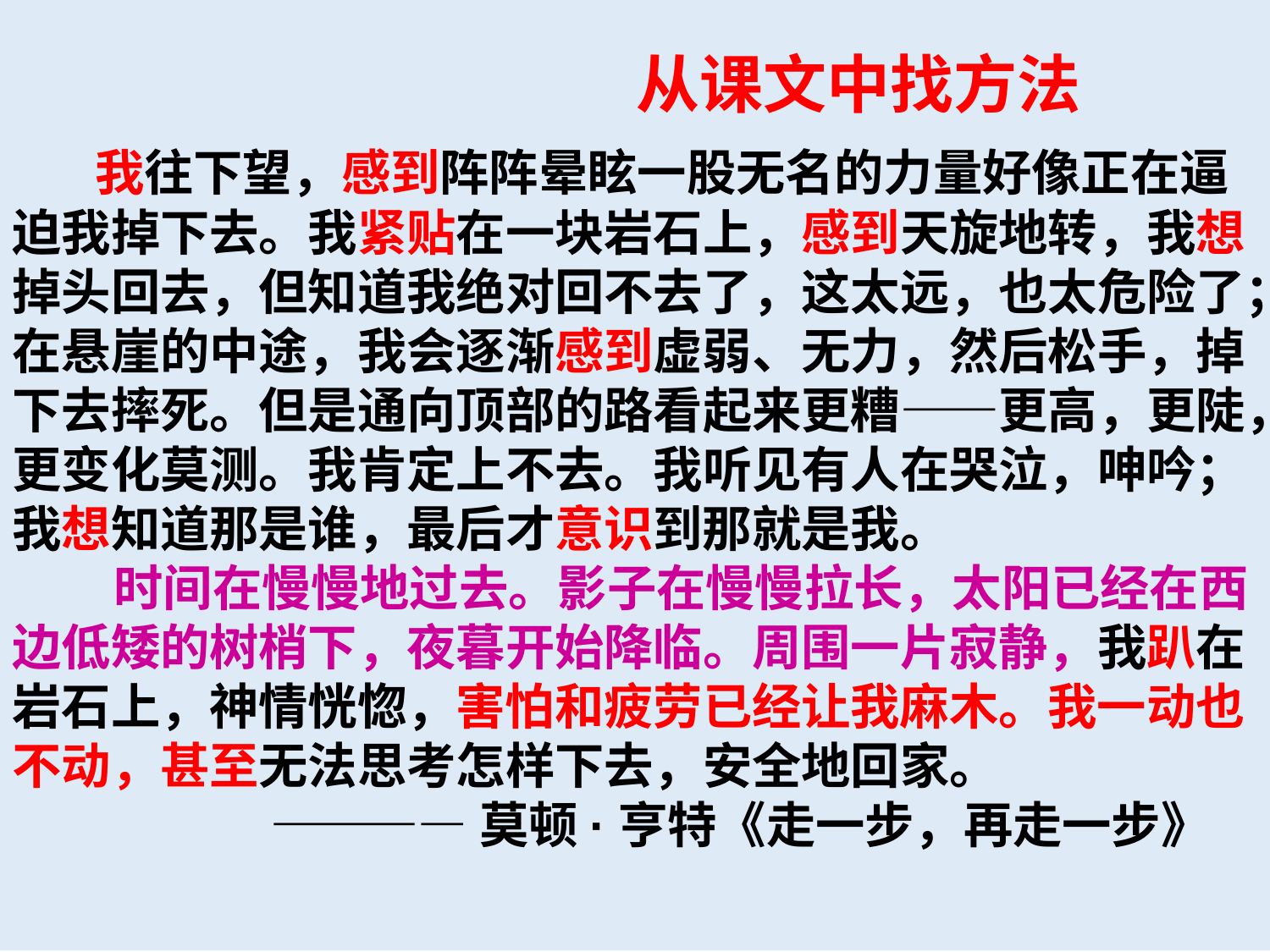

从课文中找方法
        我往下望，感到阵阵晕眩一股无名的力量好像正在逼迫我掉下去。我紧贴在一块岩石上，感到天旋地转，我想掉头回去，但知道我绝对回不去了，这太远，也太危险了；在悬崖的中途，我会逐渐感到虚弱、无力，然后松手，掉下去摔死。但是通向顶部的路看起来更糟——更高，更陡，更变化莫测。我肯定上不去。我听见有人在哭泣，呻吟；我想知道那是谁，最后才意识到那就是我。
        时间在慢慢地过去。影子在慢慢拉长，太阳已经在西边低矮的树梢下，夜暮开始降临。周围一片寂静，我趴在岩石上，神情恍惚，害怕和疲劳已经让我麻木。我一动也不动，甚至无法思考怎样下去，安全地回家。
                       ————莫顿·亨特《走一步，再走一步》